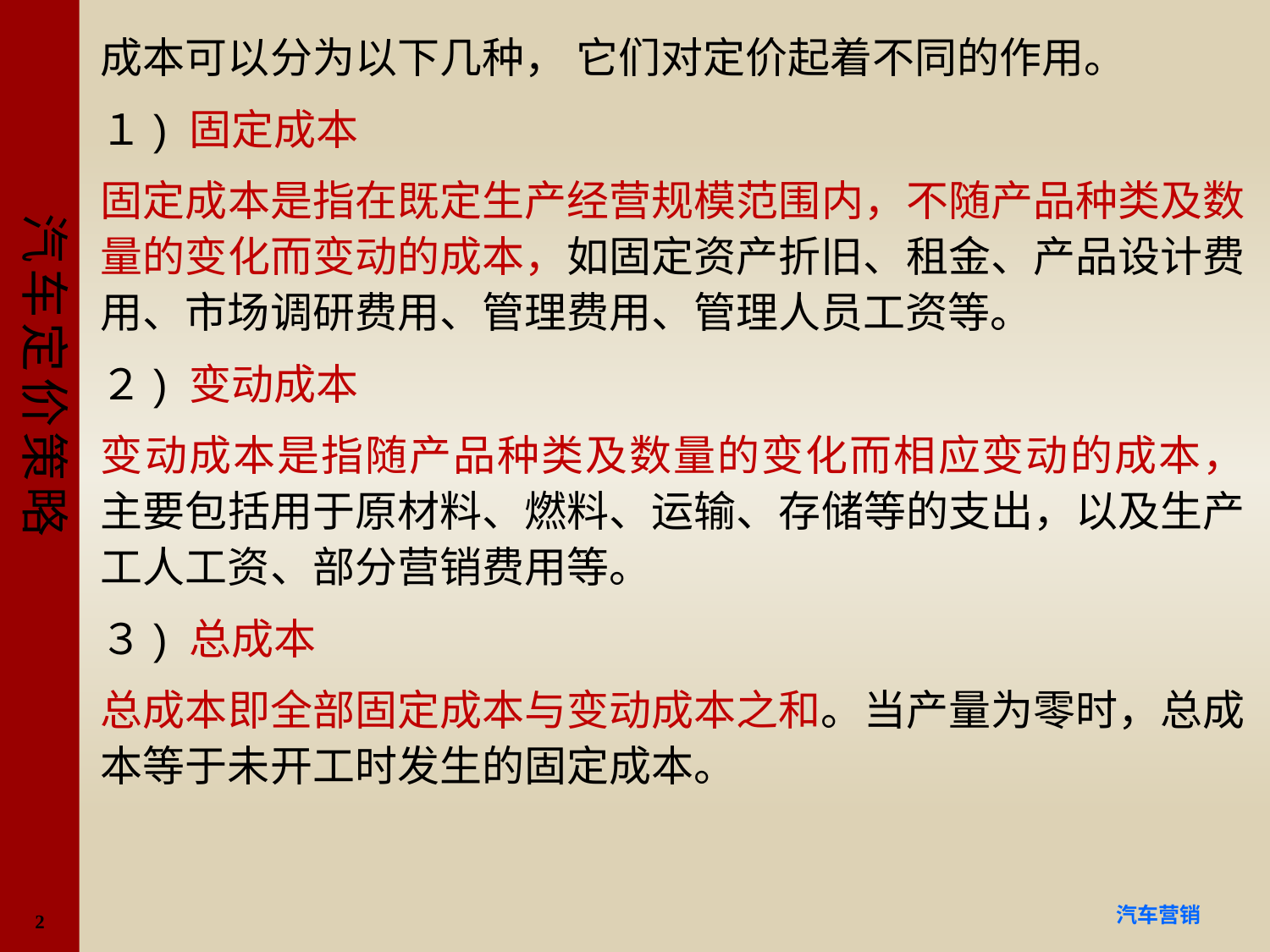

成本可以分为以下几种， 它们对定价起着不同的作用。
１) 固定成本
固定成本是指在既定生产经营规模范围内，不随产品种类及数量的变化而变动的成本，如固定资产折旧、租金、产品设计费用、市场调研费用、管理费用、管理人员工资等。
２) 变动成本
变动成本是指随产品种类及数量的变化而相应变动的成本， 主要包括用于原材料、燃料、运输、存储等的支出，以及生产工人工资、部分营销费用等。
３) 总成本
总成本即全部固定成本与变动成本之和。当产量为零时，总成本等于未开工时发生的固定成本。

#
2